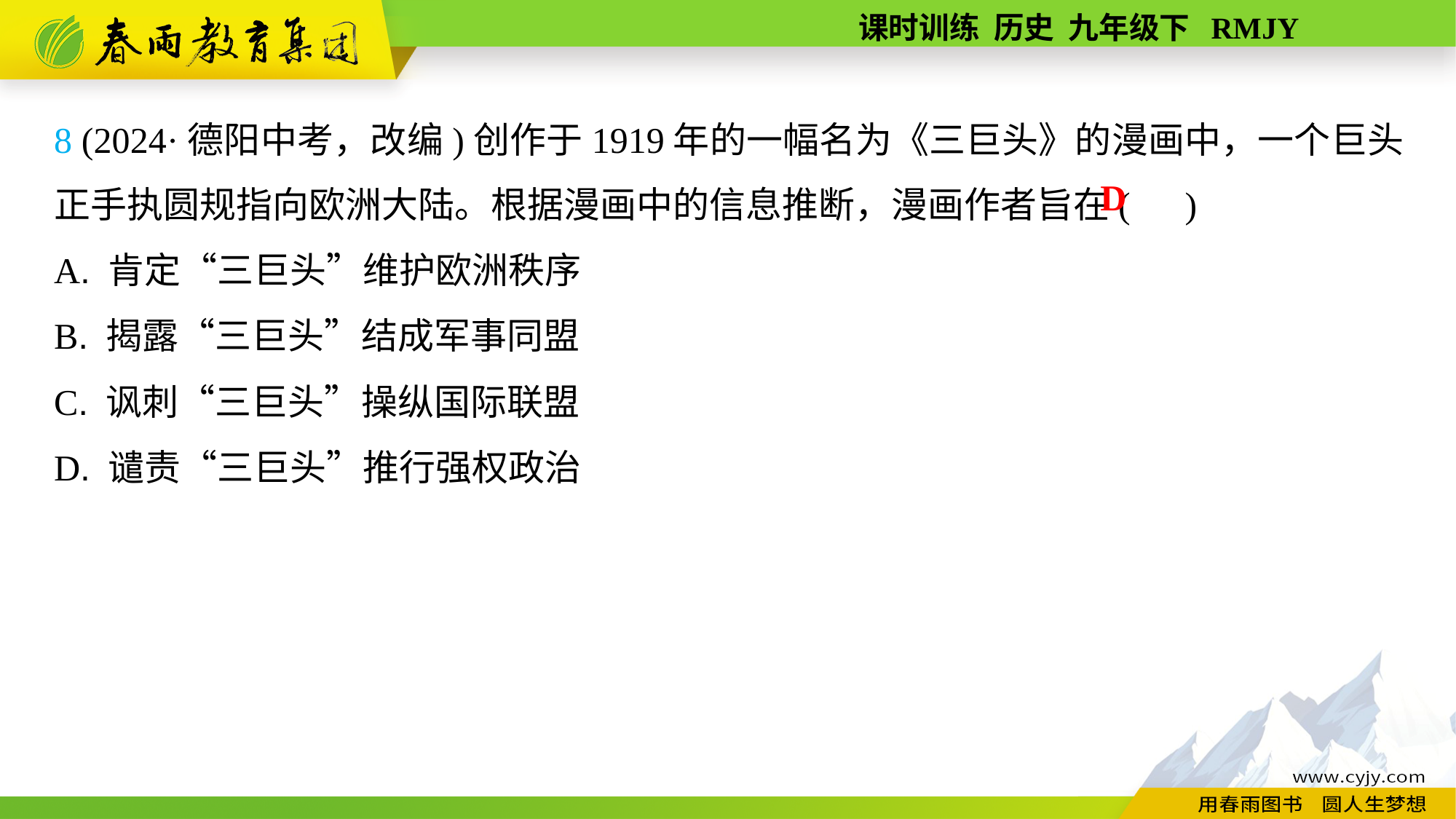

8 (2024·德阳中考，改编)创作于1919年的一幅名为《三巨头》的漫画中，一个巨头正手执圆规指向欧洲大陆。根据漫画中的信息推断，漫画作者旨在(      )
A. 肯定“三巨头”维护欧洲秩序
B. 揭露“三巨头”结成军事同盟
C. 讽刺“三巨头”操纵国际联盟
D. 谴责“三巨头”推行强权政治
D